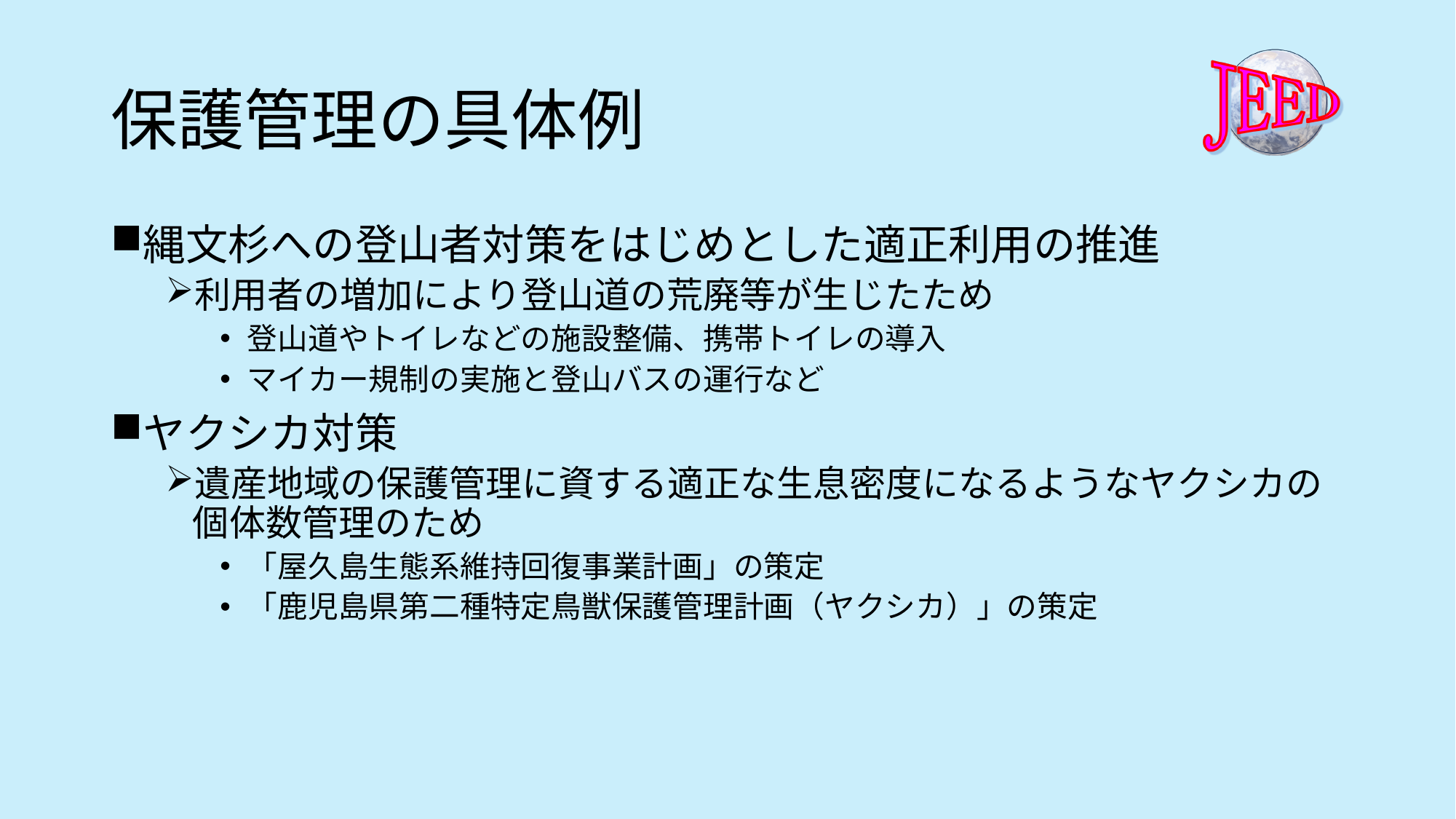

# 保護管理の具体例
縄文杉への登山者対策をはじめとした適正利用の推進
利用者の増加により登山道の荒廃等が生じたため
登山道やトイレなどの施設整備、携帯トイレの導入
マイカー規制の実施と登山バスの運行など
ヤクシカ対策
遺産地域の保護管理に資する適正な生息密度になるようなヤクシカの個体数管理のため
「屋久島生態系維持回復事業計画」の策定
「鹿児島県第二種特定鳥獣保護管理計画（ヤクシカ）」の策定